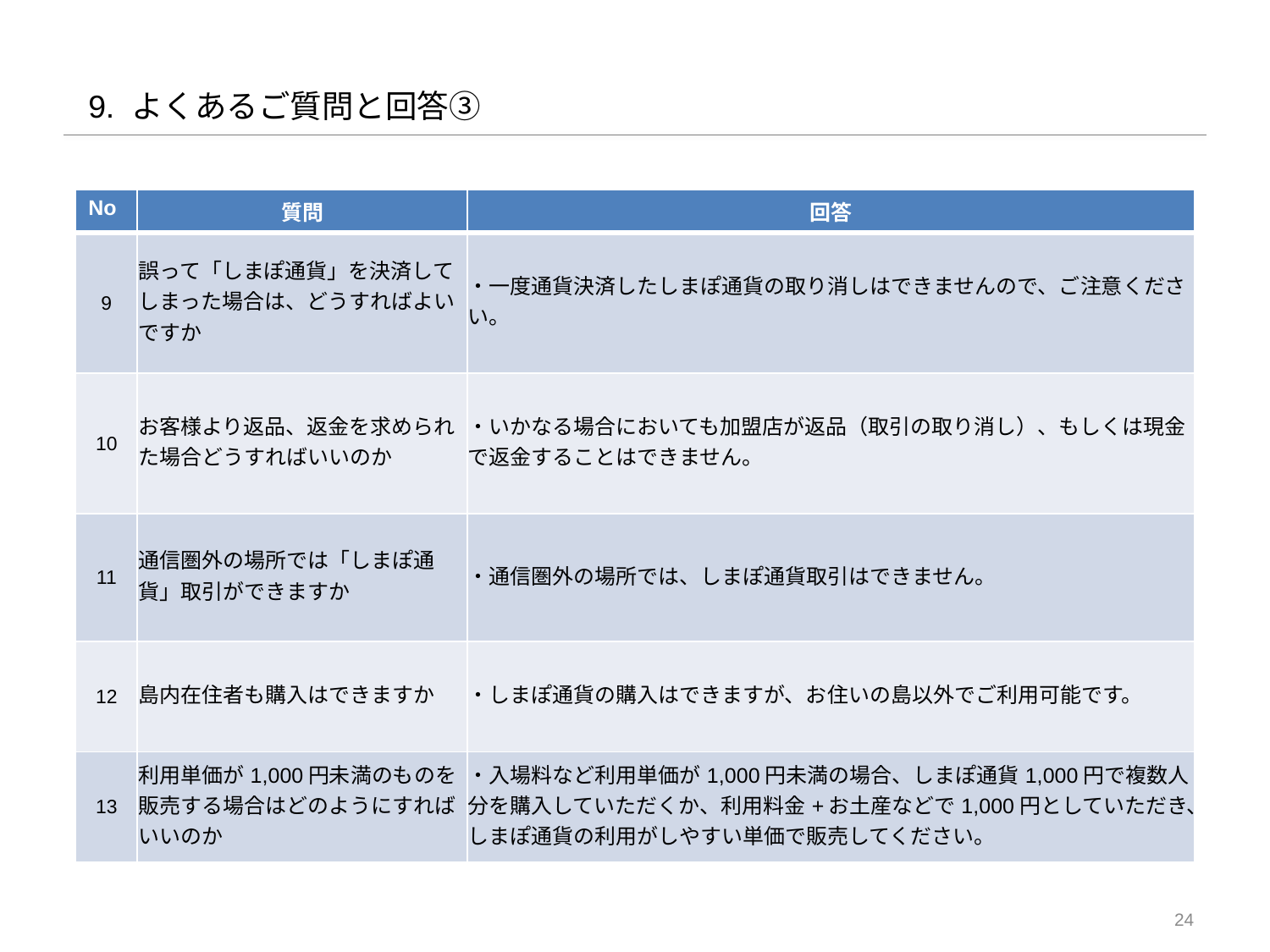

# 9. よくあるご質問と回答③

| No | 質問 | 回答 |
| --- | --- | --- |
| 9 | 誤って「しまぽ通貨」を決済してしまった場合は、どうすればよいですか | ・一度通貨決済したしまぽ通貨の取り消しはできませんので、ご注意ください。 |
| 10 | お客様より返品、返金を求められた場合どうすればいいのか | ・いかなる場合においても加盟店が返品（取引の取り消し）、もしくは現金で返金することはできません。 |
| 11 | 通信圏外の場所では「しまぽ通貨」取引ができますか | ・通信圏外の場所では、しまぽ通貨取引はできません。 |
| 12 | 島内在住者も購入はできますか | ・しまぽ通貨の購入はできますが、お住いの島以外でご利用可能です。 |
| 13 | 利用単価が1,000円未満のものを販売する場合はどのようにすればいいのか | ・入場料など利用単価が1,000円未満の場合、しまぽ通貨1,000円で複数人分を購入していただくか、利用料金+お土産などで1,000円としていただき、しまぽ通貨の利用がしやすい単価で販売してください。 |
24